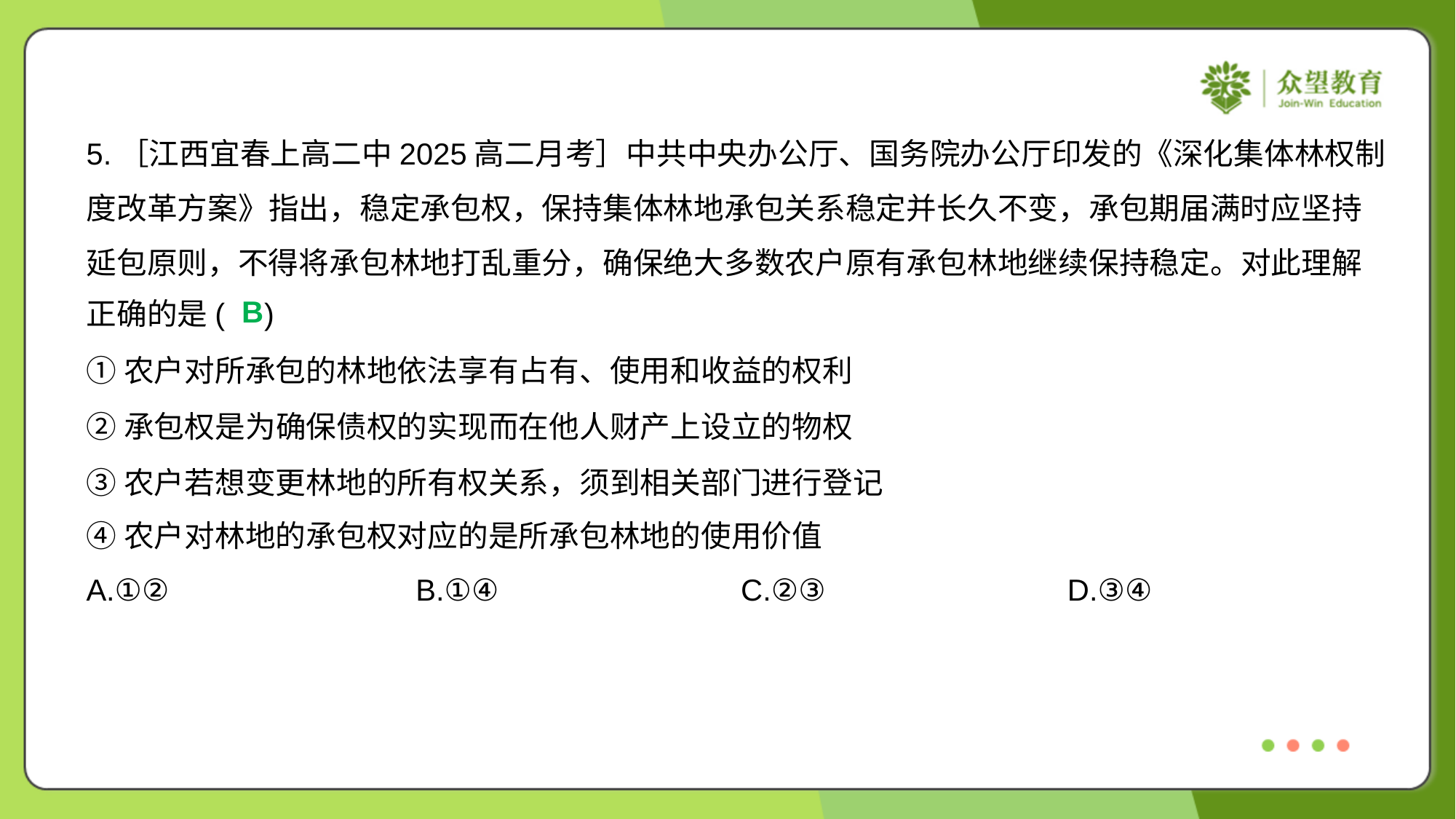

5.［江西宜春上高二中2025高二月考］中共中央办公厅、国务院办公厅印发的《深化集体林权制
度改革方案》指出，稳定承包权，保持集体林地承包关系稳定并长久不变，承包期届满时应坚持
延包原则，不得将承包林地打乱重分，确保绝大多数农户原有承包林地继续保持稳定。对此理解
正确的是(     )
B
①农户对所承包的林地依法享有占有、使用和收益的权利
②承包权是为确保债权的实现而在他人财产上设立的物权
③农户若想变更林地的所有权关系，须到相关部门进行登记
④农户对林地的承包权对应的是所承包林地的使用价值
A.①②	B.①④	C.②③	D.③④